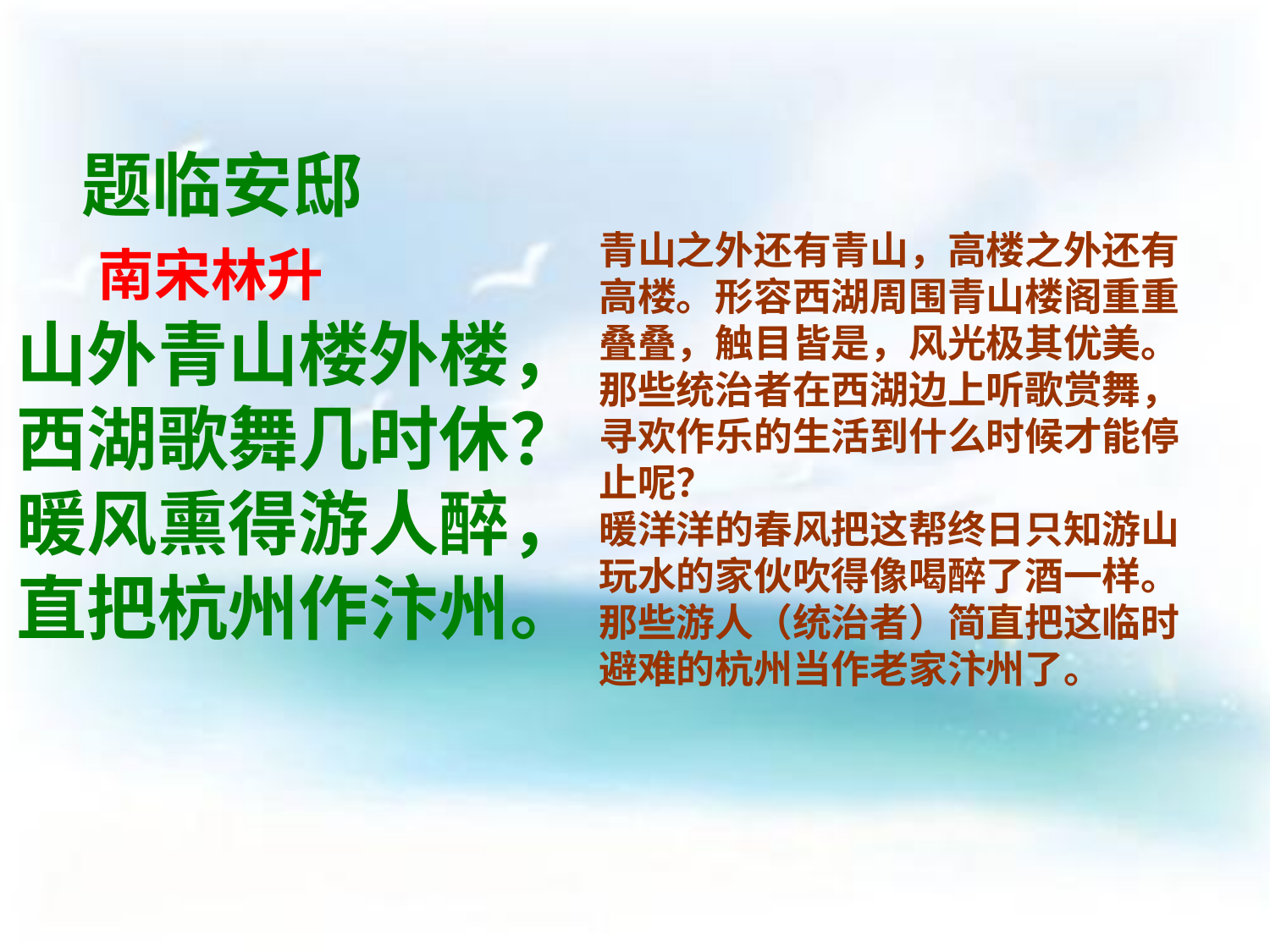

题临安邸
    南宋林升
山外青山楼外楼，
西湖歌舞几时休？
暖风熏得游人醉，
直把杭州作汴州。
青山之外还有青山，高楼之外还有
高楼。形容西湖周围青山楼阁重重
叠叠，触目皆是，风光极其优美。
那些统治者在西湖边上听歌赏舞，
寻欢作乐的生活到什么时候才能停
止呢？
暖洋洋的春风把这帮终日只知游山
玩水的家伙吹得像喝醉了酒一样。
那些游人（统治者）简直把这临时
避难的杭州当作老家汴州了。